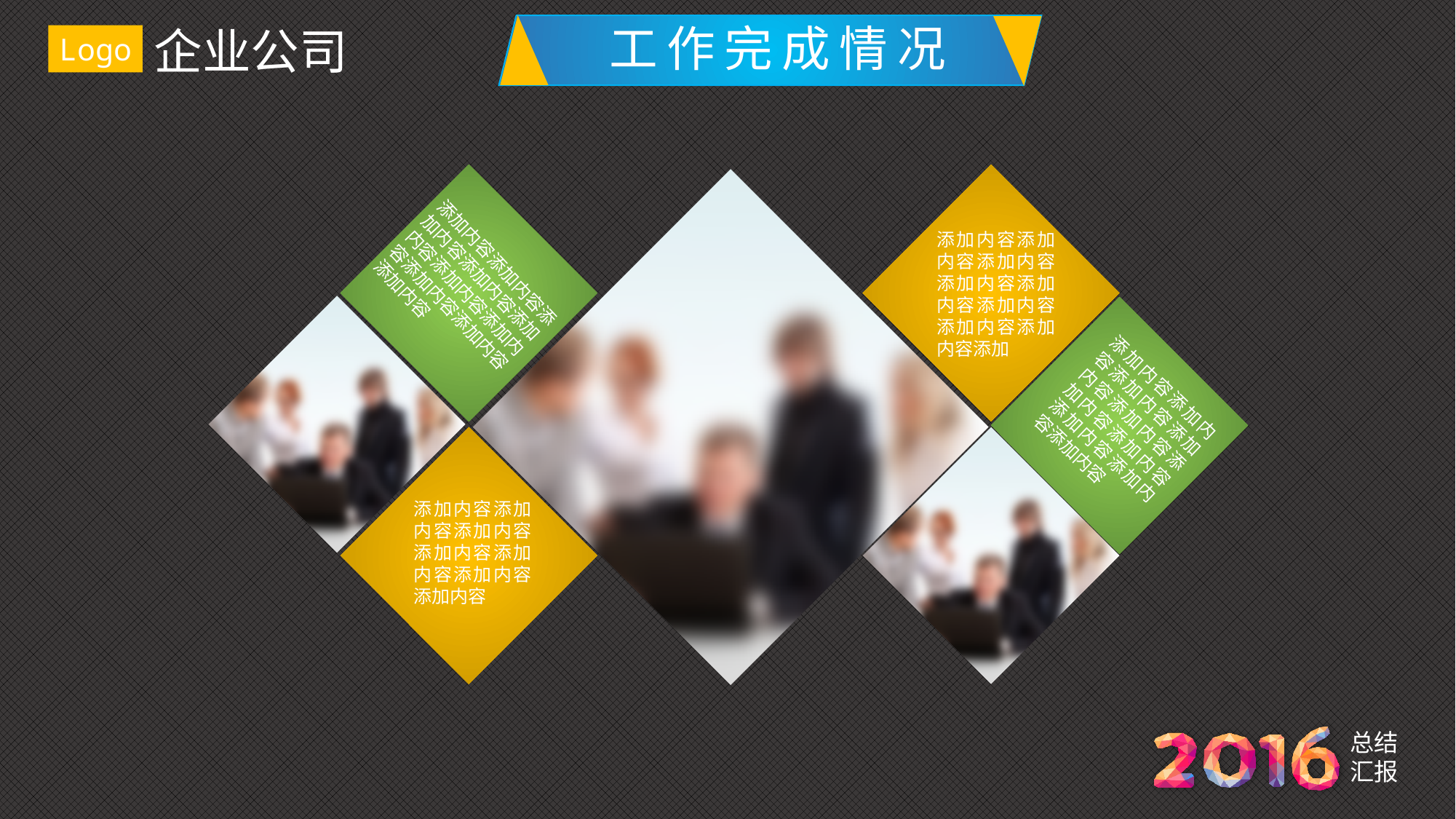

工作完成情况

添加内容添加内容添加内容添加内容添加内容添加内容添加内容添加内容添加
添加内容添加内容添加内容添加内容添加内容添加内容添加内容添加内容添加内容添加内容

添加内容添加内容添加内容添加内容添加内容添加内容添加内容添加内容添加内容添加内容

添加内容添加内容添加内容添加内容添加内容添加内容添加内容